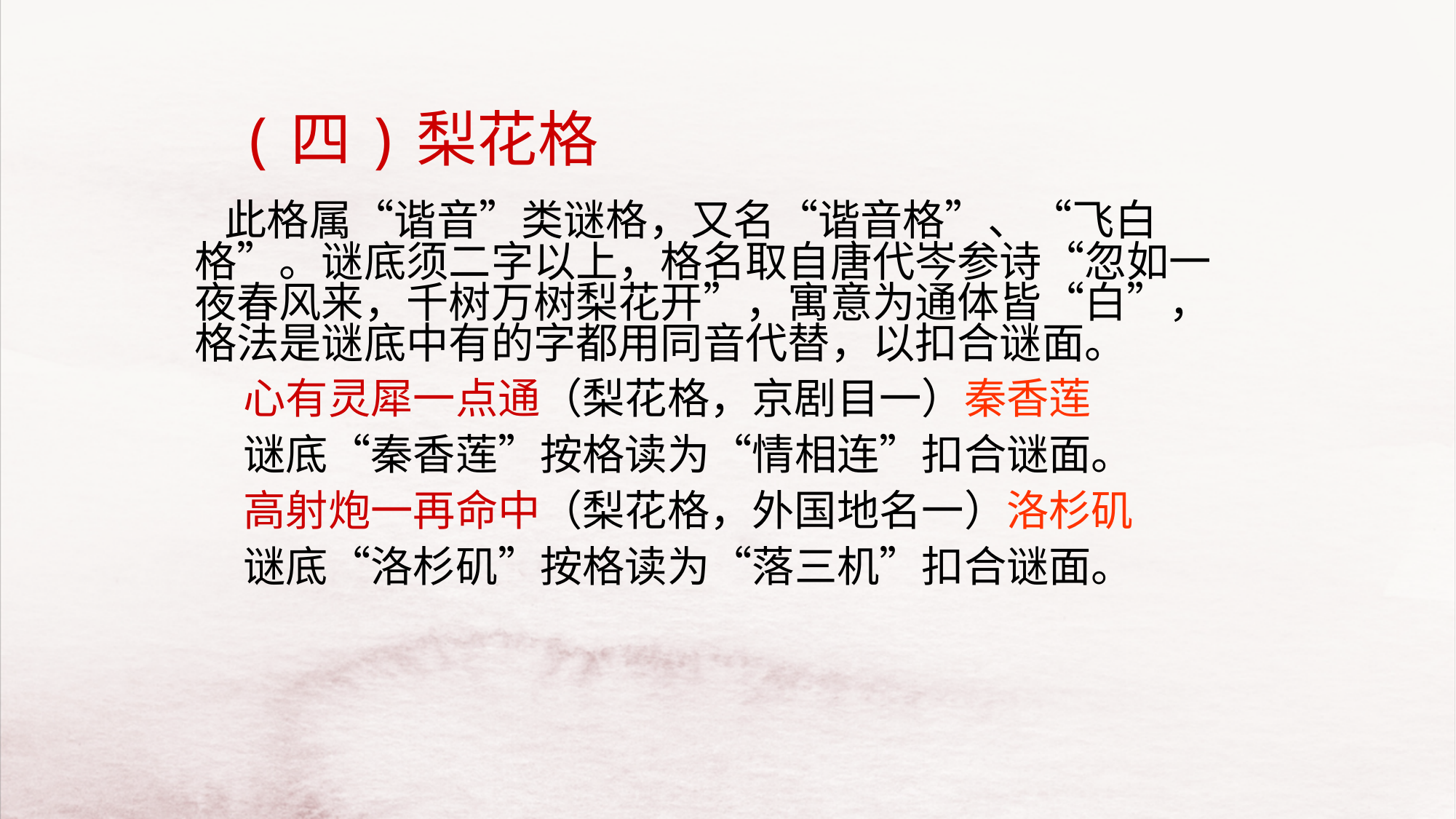

# (四)梨花格
     此格属“谐音”类谜格，又名“谐音格”、“飞白格”。谜底须二字以上，格名取自唐代岑参诗“忽如一夜春风来，千树万树梨花开”，寓意为通体皆“白”，格法是谜底中有的字都用同音代替，以扣合谜面。
       心有灵犀一点通（梨花格，京剧目一）秦香莲
       谜底“秦香莲”按格读为“情相连”扣合谜面。
       高射炮一再命中（梨花格，外国地名一）洛杉矶
       谜底“洛杉矶”按格读为“落三机”扣合谜面。